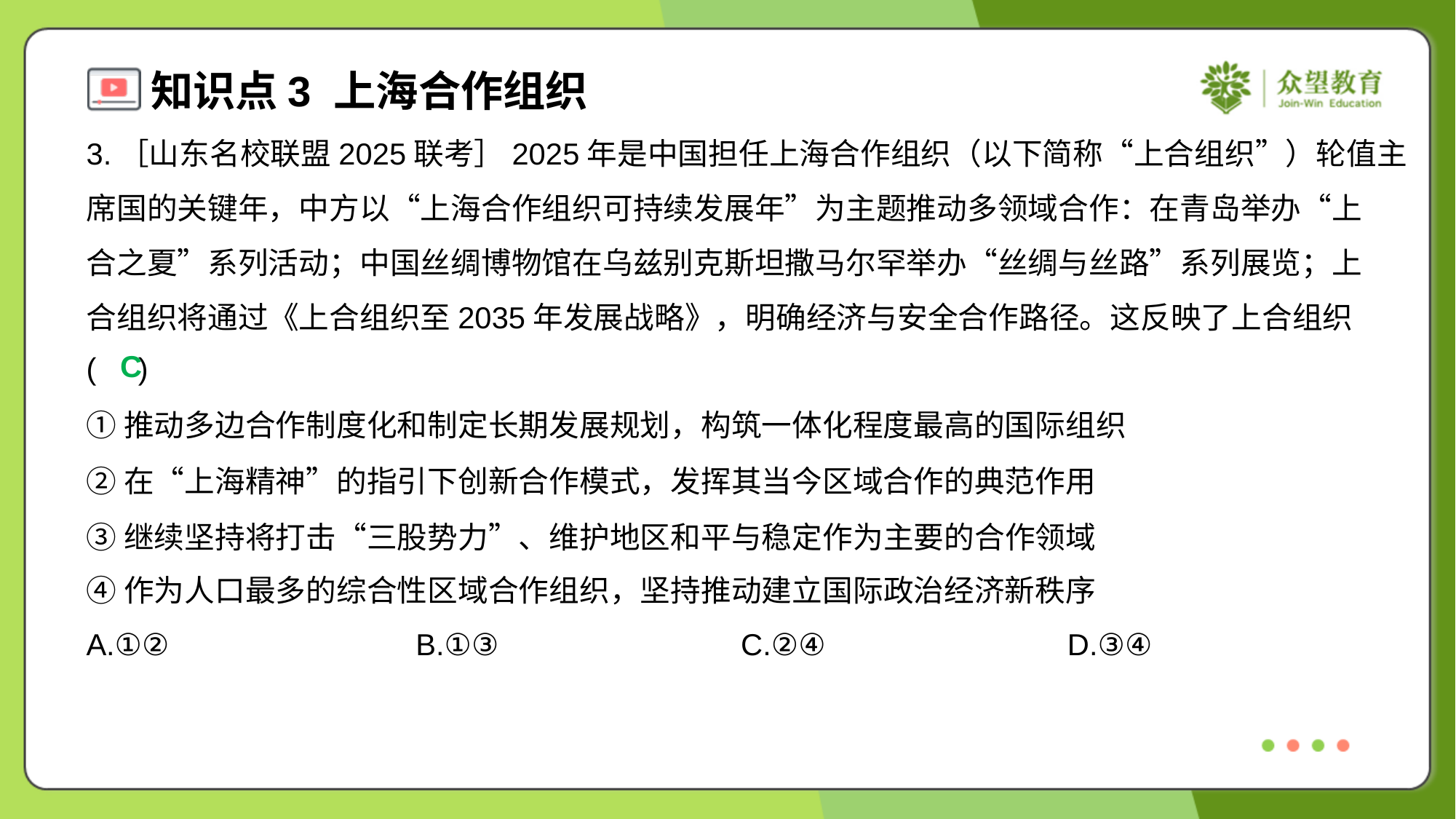

3.［山东名校联盟2025联考］2025年是中国担任上海合作组织（以下简称“上合组织”）轮值主
席国的关键年，中方以“上海合作组织可持续发展年”为主题推动多领域合作：在青岛举办“上
合之夏”系列活动；中国丝绸博物馆在乌兹别克斯坦撒马尔罕举办“丝绸与丝路”系列展览；上
合组织将通过《上合组织至2035年发展战略》，明确经济与安全合作路径。这反映了上合组织
(     )
C
①推动多边合作制度化和制定长期发展规划，构筑一体化程度最高的国际组织
②在“上海精神”的指引下创新合作模式，发挥其当今区域合作的典范作用
③继续坚持将打击“三股势力”、维护地区和平与稳定作为主要的合作领域
④作为人口最多的综合性区域合作组织，坚持推动建立国际政治经济新秩序
A.①②	B.①③	C.②④	D.③④